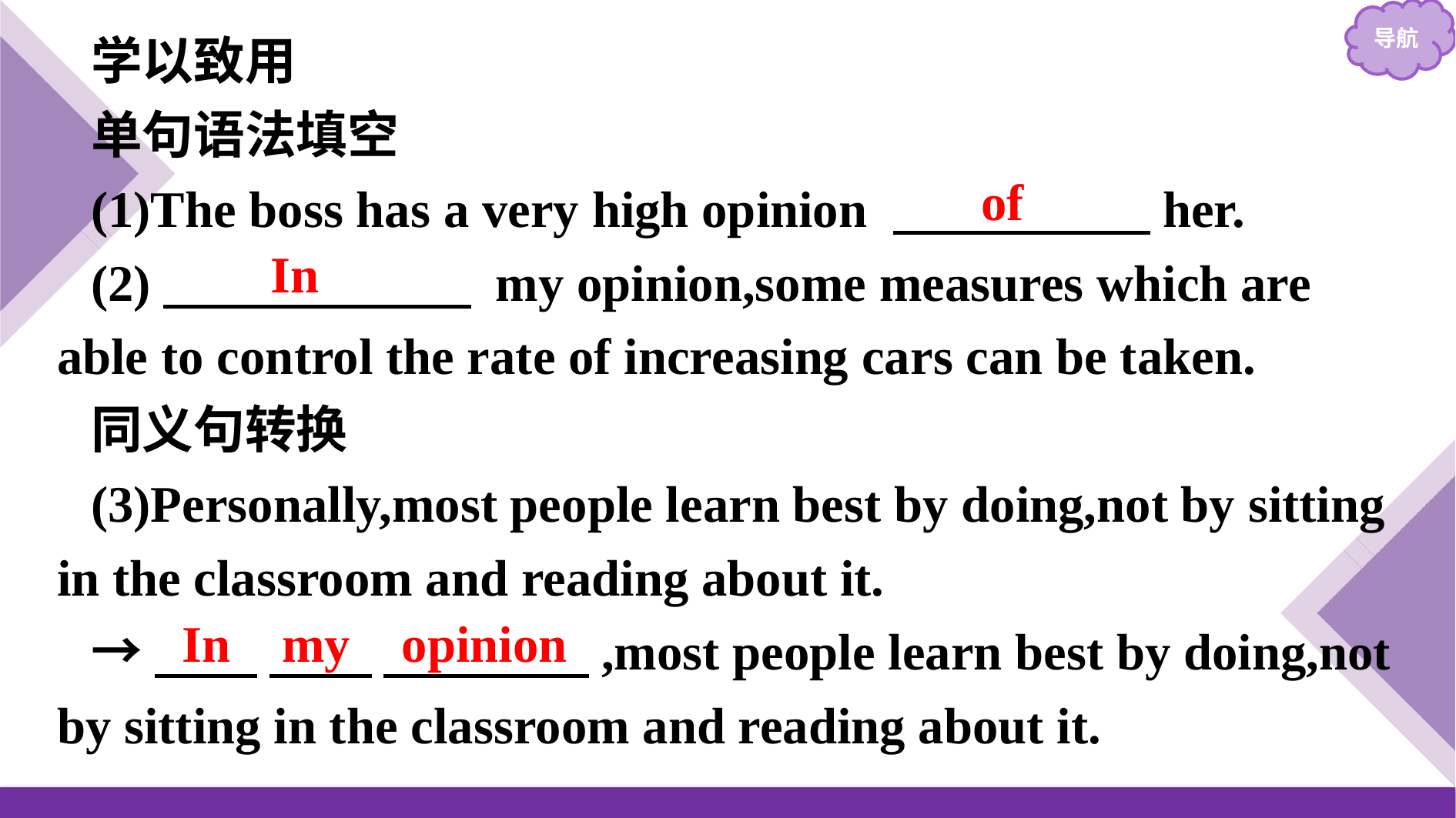

学以致用
单句语法填空
(1)The boss has a very high opinion 　　　　　her.
(2)　　　　　　 my opinion,some measures which are able to control the rate of increasing cars can be taken.
同义句转换
(3)Personally,most people learn best by doing,not by sitting in the classroom and reading about it.
→　　 　　 　　　　,most people learn best by doing,not by sitting in the classroom and reading about it.
of
In
In    my    opinion